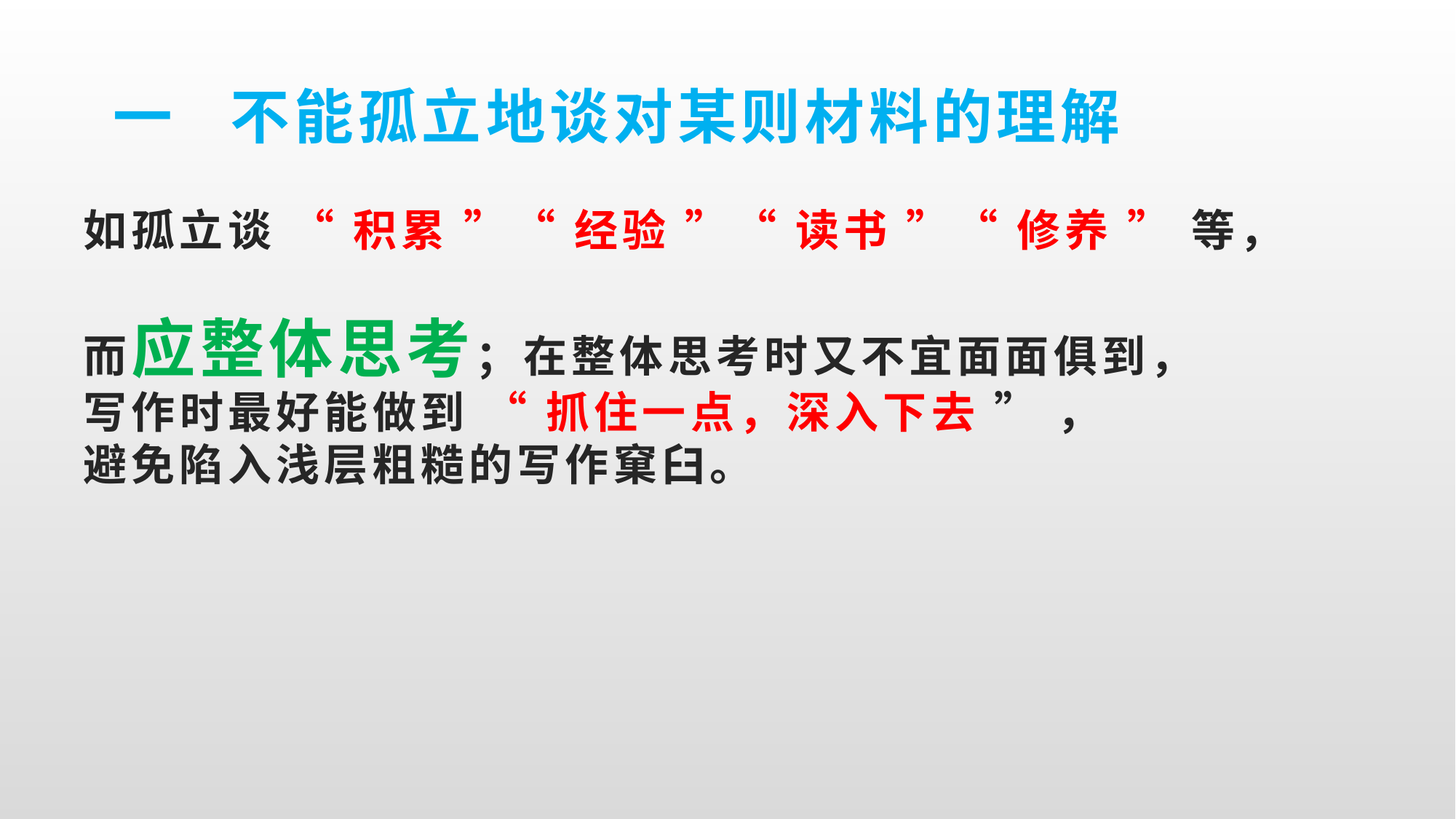

# 一   不能孤立地谈对某则材料的理解 如孤立谈 “ 积累 ”“ 经验 ”“ 读书 ”“ 修养 ” 等， 而应整体思考；在整体思考时又不宜面面俱到， 写作时最好能做到 “ 抓住一点，深入下去 ” ， 避免陷入浅层粗糙的写作窠臼。